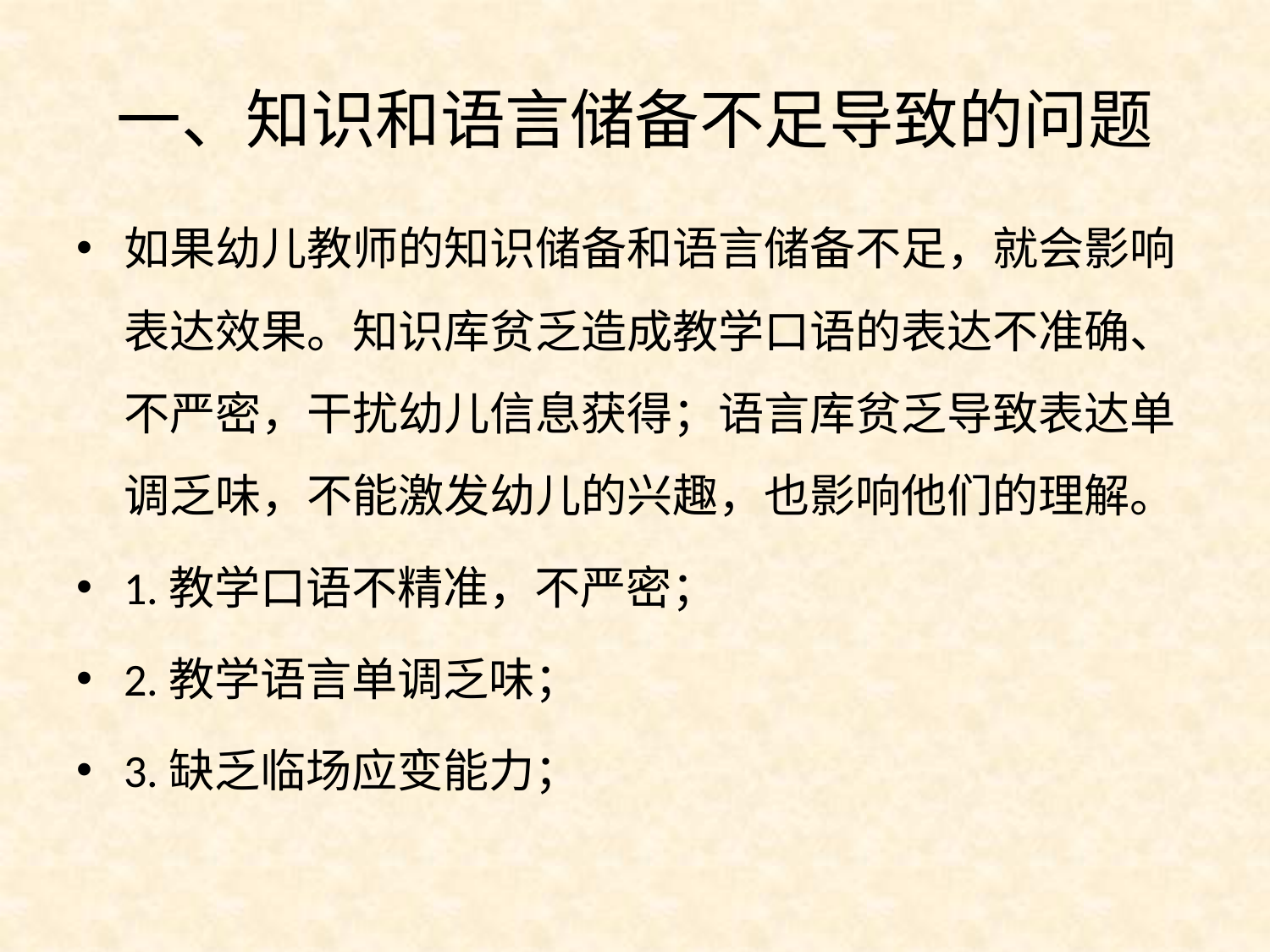

# 一、知识和语言储备不足导致的问题
如果幼儿教师的知识储备和语言储备不足，就会影响表达效果。知识库贫乏造成教学口语的表达不准确、不严密，干扰幼儿信息获得；语言库贫乏导致表达单调乏味，不能激发幼儿的兴趣，也影响他们的理解。
1.教学口语不精准，不严密；
2.教学语言单调乏味；
3.缺乏临场应变能力；